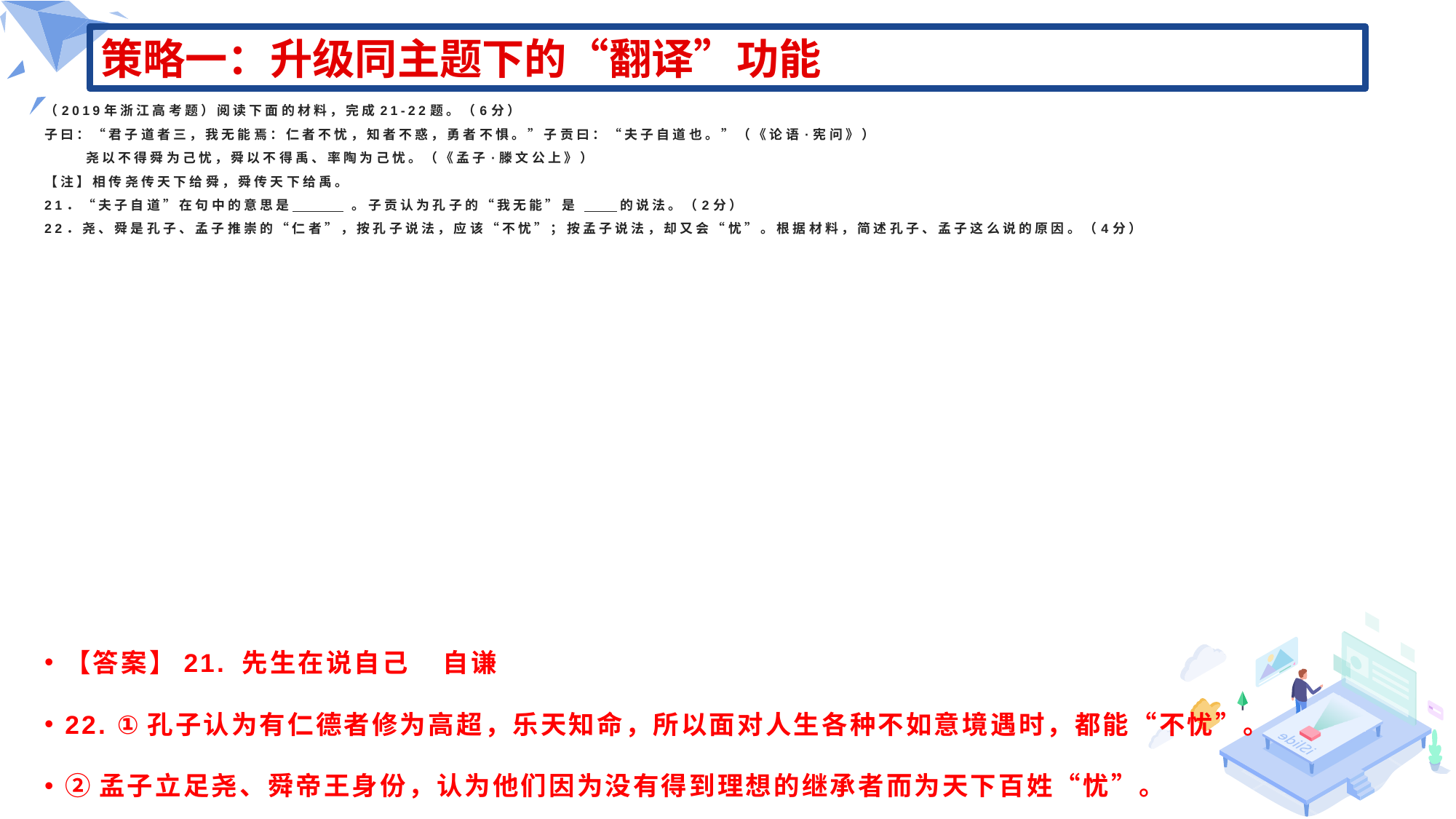

策略一：升级同主题下的“翻译”功能
# （2019年浙江高考题）阅读下面的材料，完成21-22题。（6分） 子曰：“君子道者三，我无能焉：仁者不忧，知者不惑，勇者不惧。”子贡曰：“夫子自道也。”（《论语·宪问》） 尧以不得舜为己忧，舜以不得禹、率陶为己忧。（《孟子·滕文公上》） 【注】相传尧传天下给舜，舜传天下给禹。 21．“夫子自道”在句中的意思是          。子贡认为孔子的“我无能”是       的说法。（2分） 22．尧、舜是孔子、孟子推崇的“仁者”，按孔子说法，应该“不忧”；按孟子说法，却又会“忧”。根据材料，简述孔子、孟子这么说的原因。（4分）
【答案】21. 先生在说自己    自谦
22. ①孔子认为有仁德者修为高超，乐天知命，所以面对人生各种不如意境遇时，都能“不忧”。
②孟子立足尧、舜帝王身份，认为他们因为没有得到理想的继承者而为天下百姓“忧”。